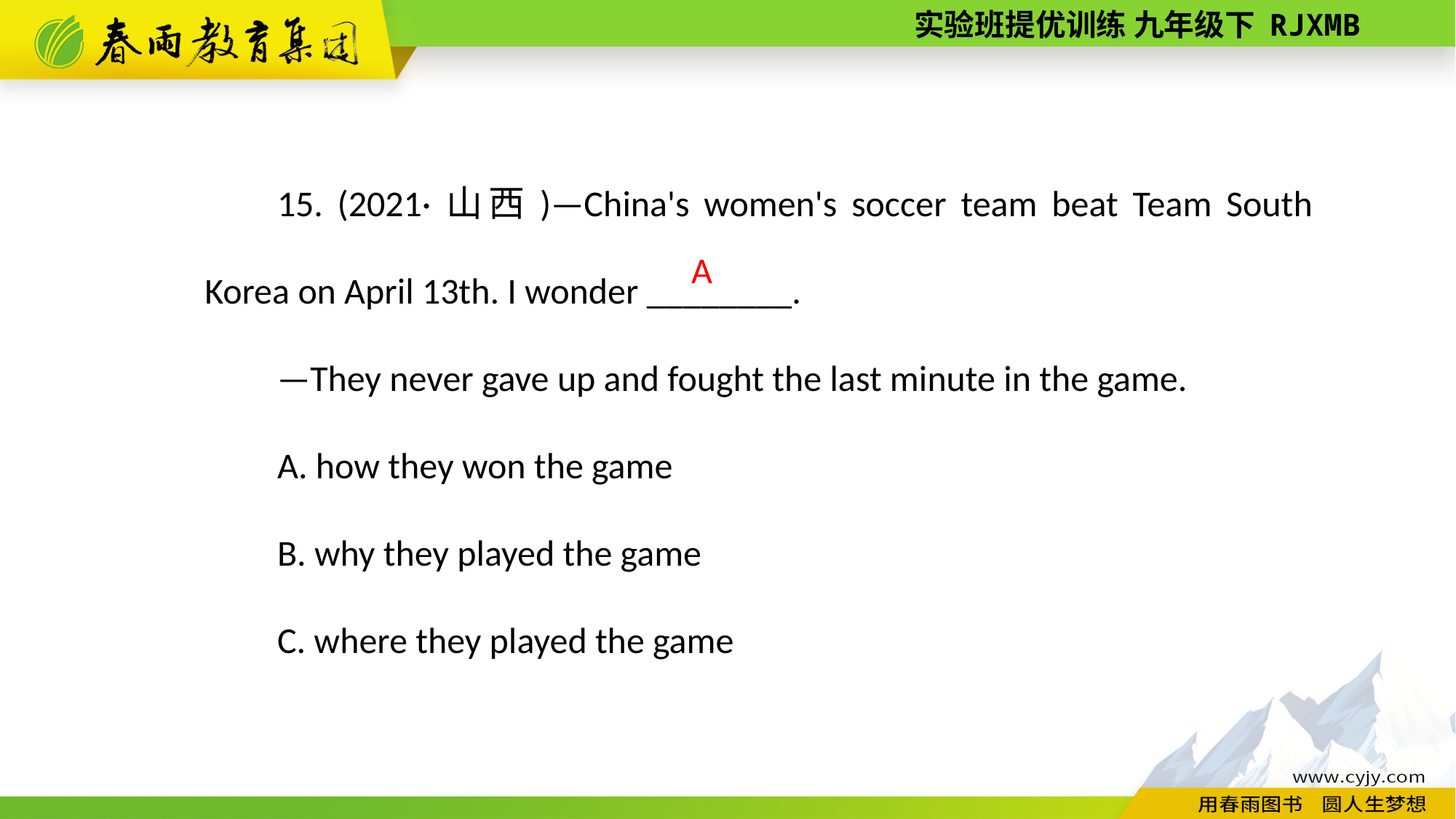

15. (2021·山西)—China's women's soccer team beat Team South Korea on April 13th. I wonder ________.
—They never gave up and fought the last minute in the game.
A. how they won the game
B. why they played the game
C. where they played the game
A